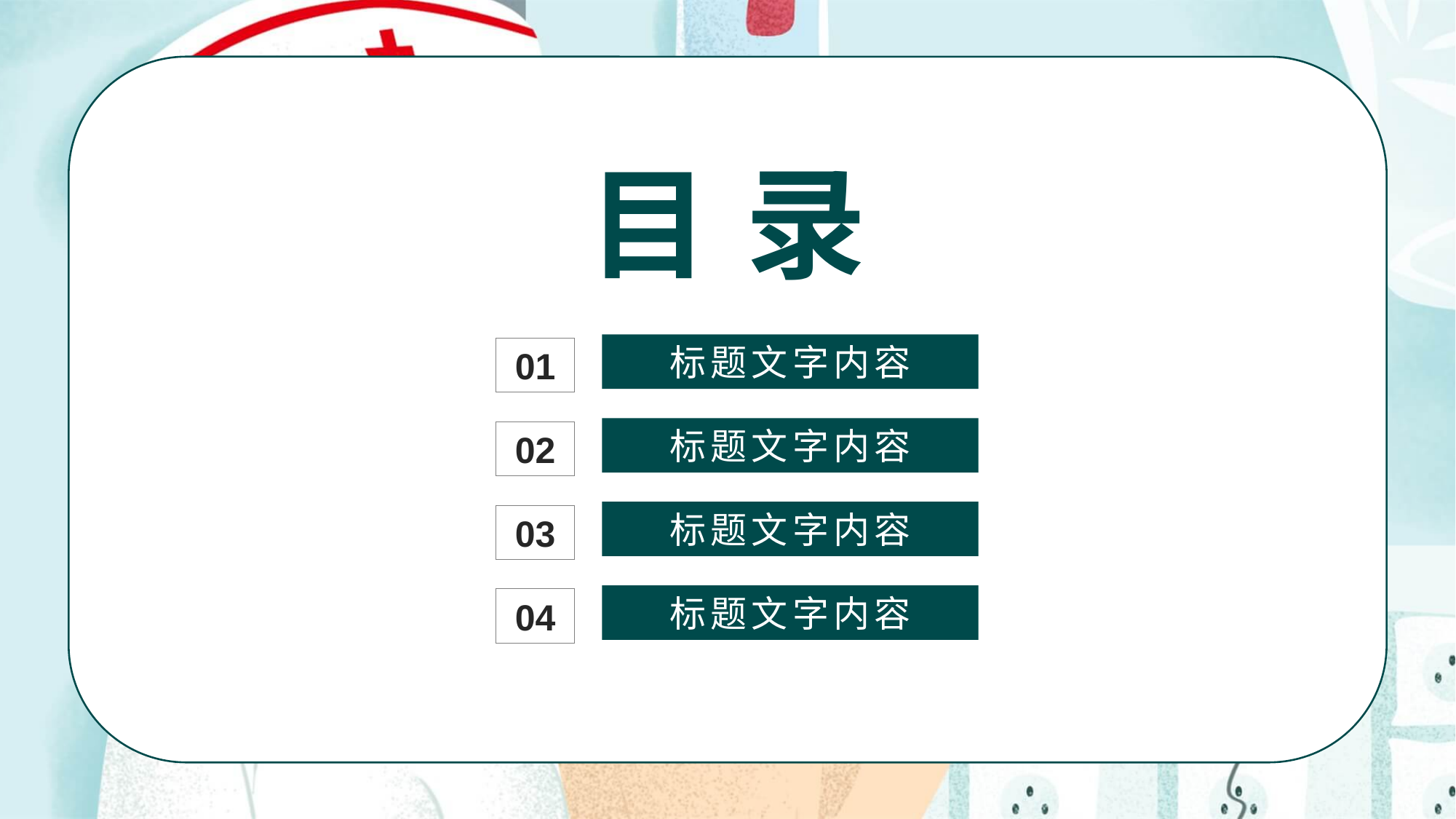

目 录
标题文字内容
01
标题文字内容
02
标题文字内容
03
标题文字内容
04